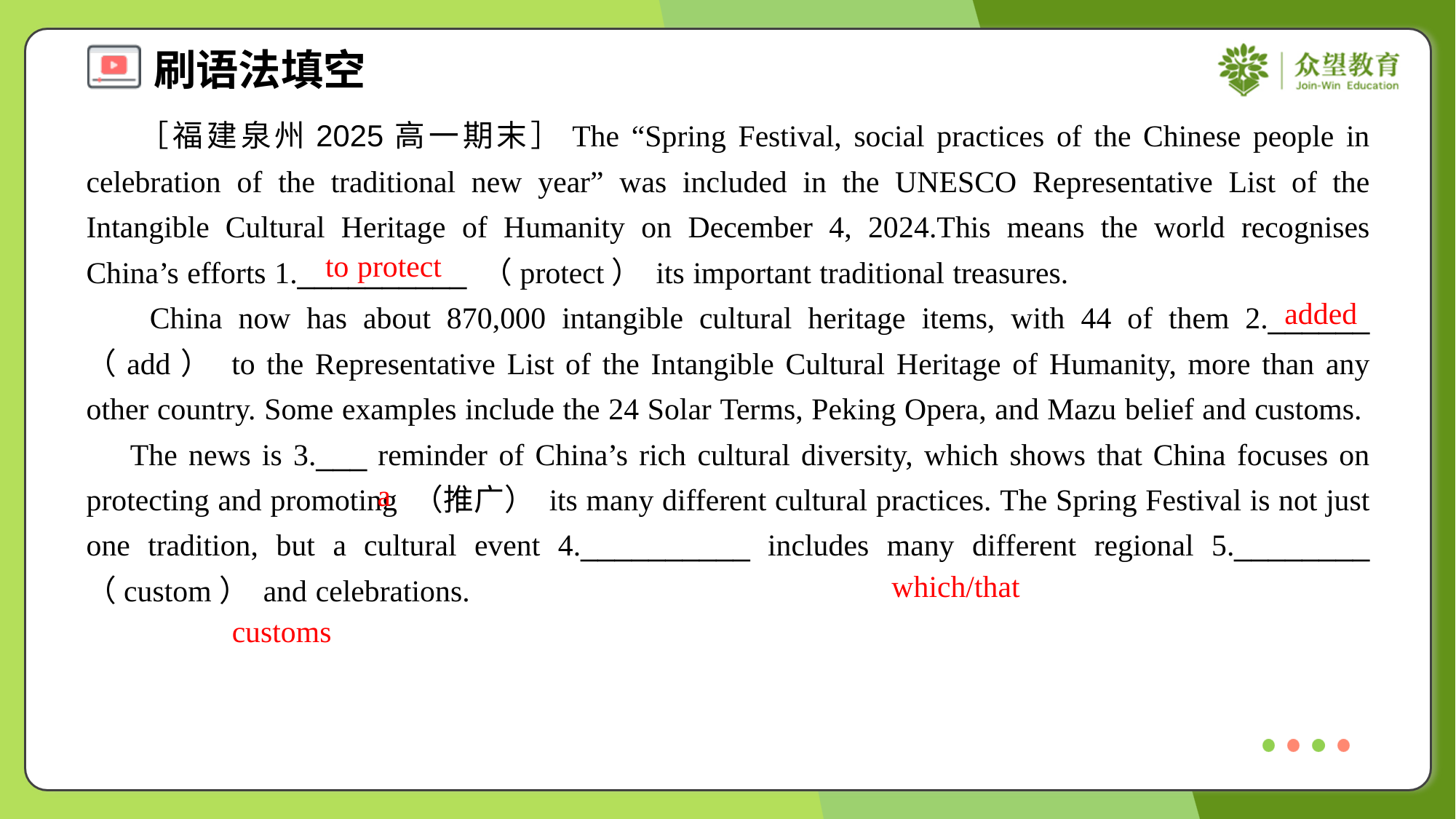

［福建泉州2025高一期末］The “Spring Festival, social practices of the Chinese people in celebration of the traditional new year” was included in the UNESCO Representative List of the Intangible Cultural Heritage of Humanity on December 4, 2024.This means the world recognises China’s efforts 1.__________ （protect） its important traditional treasures.
    China now has about 870,000 intangible cultural heritage items, with 44 of them 2.______ （add） to the Representative List of the Intangible Cultural Heritage of Humanity, more than any other country. Some examples include the 24 Solar Terms, Peking Opera, and Mazu belief and customs.
    The news is 3.___ reminder of China’s rich cultural diversity, which shows that China focuses on protecting and promoting （推广） its many different cultural practices. The Spring Festival is not just one tradition, but a cultural event 4.__________ includes many different regional 5.________ （custom） and celebrations.
to protect
added
a
which/that
customs